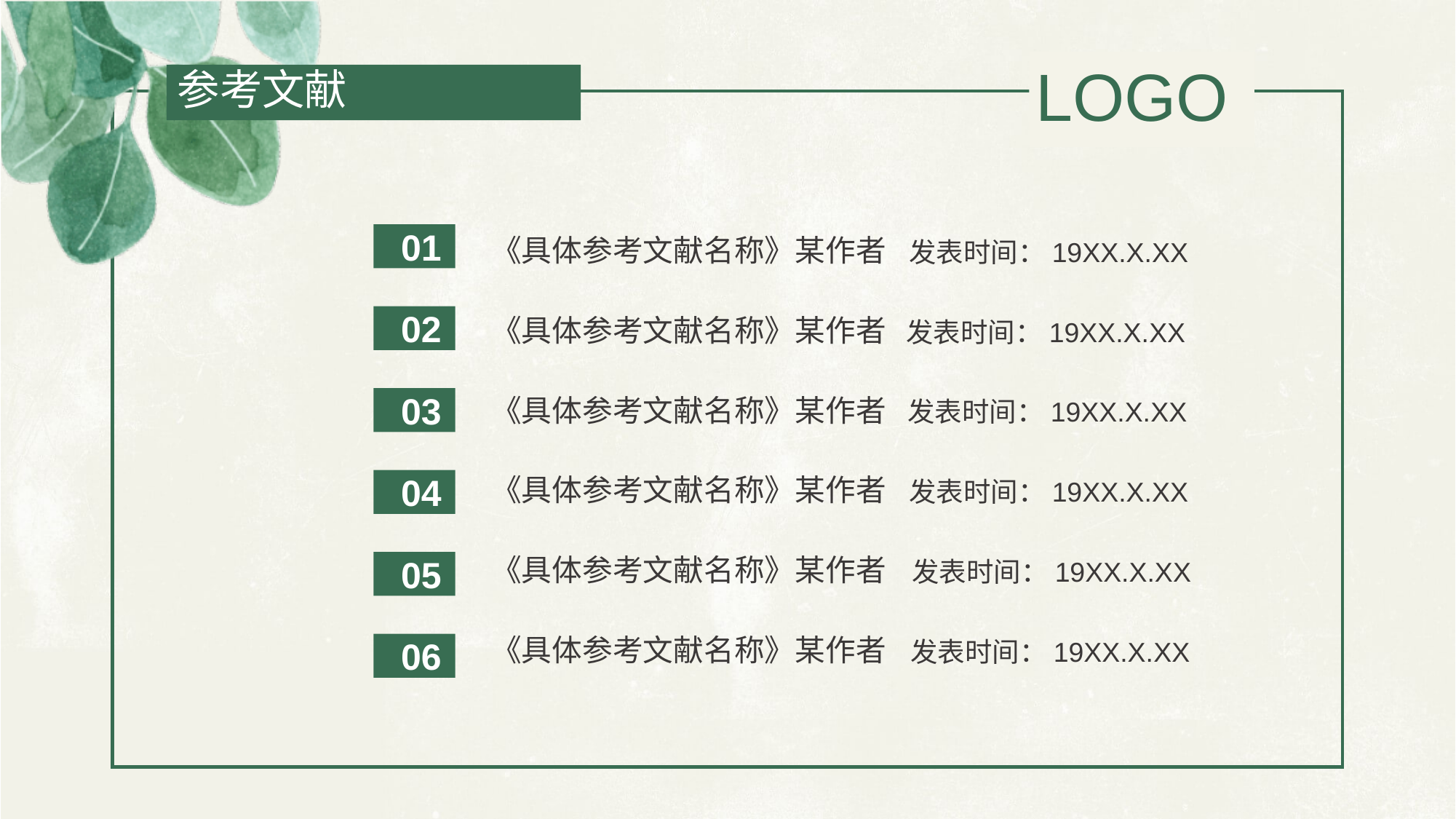

参考文献
 01
《具体参考文献名称》某作者
发表时间：19XX.X.XX
 02
《具体参考文献名称》某作者
发表时间：19XX.X.XX
 03
《具体参考文献名称》某作者
发表时间：19XX.X.XX
 04
《具体参考文献名称》某作者
发表时间：19XX.X.XX
《具体参考文献名称》某作者
发表时间：19XX.X.XX
 05
《具体参考文献名称》某作者
发表时间：19XX.X.XX
 06